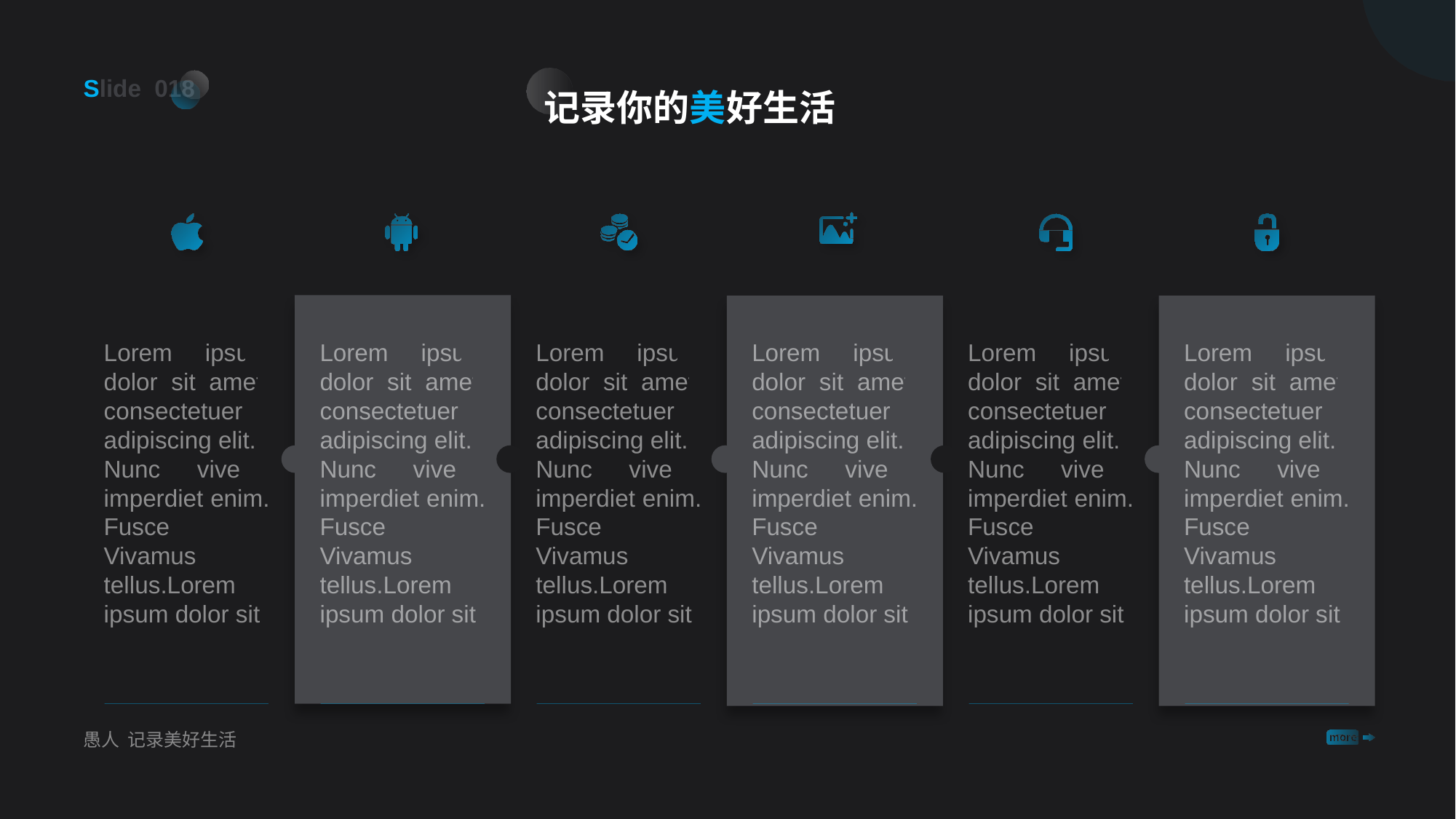

Slide  018

记录你的美好生活

Lorem ipsum dolor sit amet, consectetuer adipiscing elit.
Nunc viverra imperdiet enim. Fusce est. Vivamus a tellus.Lorem ipsum dolor sit
Lorem ipsum dolor sit amet, consectetuer adipiscing elit.
Nunc viverra imperdiet enim. Fusce est. Vivamus a tellus.Lorem ipsum dolor sit
Lorem ipsum dolor sit amet, consectetuer adipiscing elit.
Nunc viverra imperdiet enim. Fusce est. Vivamus a tellus.Lorem ipsum dolor sit
Lorem ipsum dolor sit amet, consectetuer adipiscing elit.
Nunc viverra imperdiet enim. Fusce est. Vivamus a tellus.Lorem ipsum dolor sit
Lorem ipsum dolor sit amet, consectetuer adipiscing elit.
Nunc viverra imperdiet enim. Fusce est. Vivamus a tellus.Lorem ipsum dolor sit
Lorem ipsum dolor sit amet, consectetuer adipiscing elit.
Nunc viverra imperdiet enim. Fusce est. Vivamus a tellus.Lorem ipsum dolor sit

愚人  记录美好生活